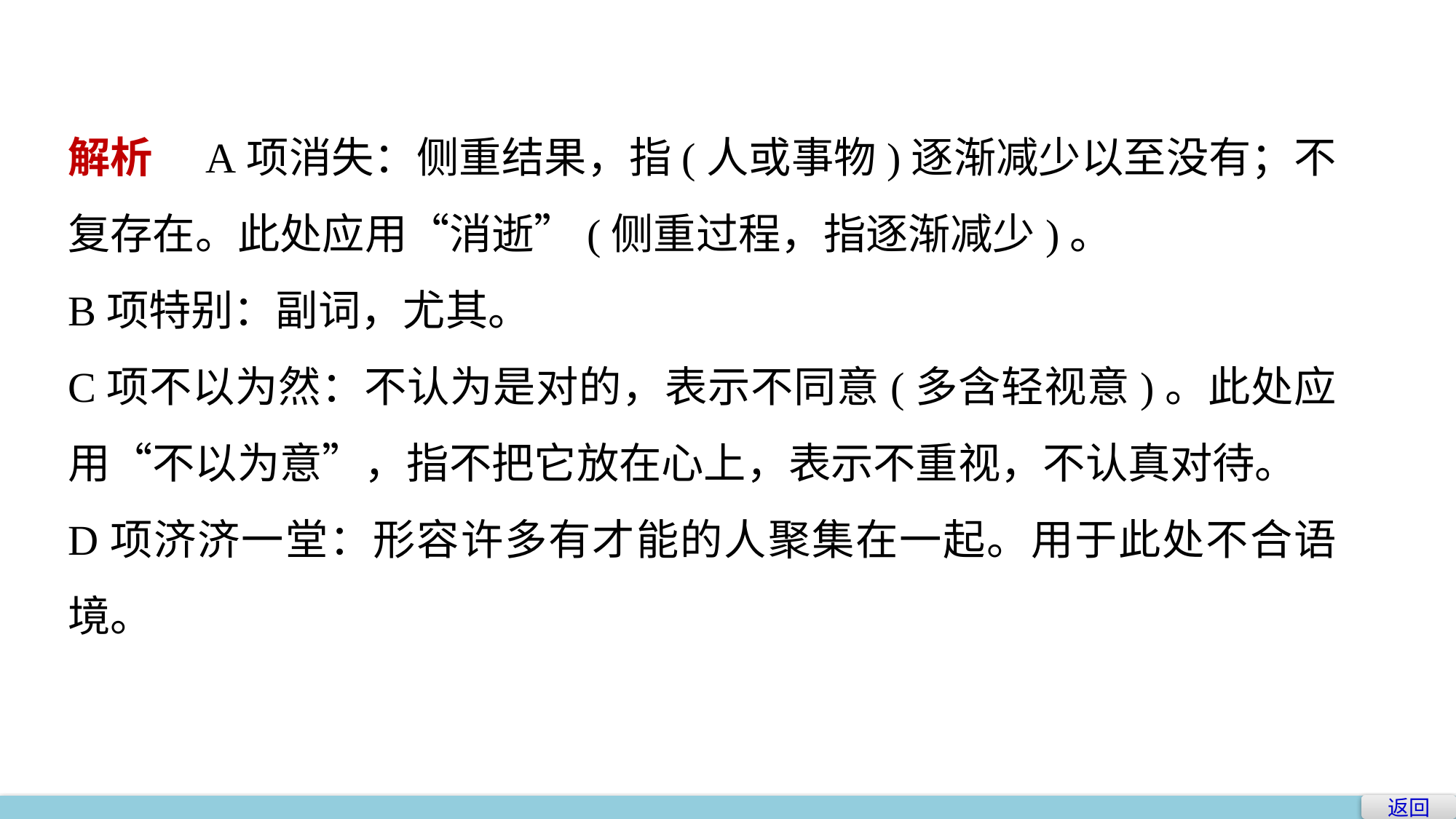

解析　A项消失：侧重结果，指(人或事物)逐渐减少以至没有；不复存在。此处应用“消逝”(侧重过程，指逐渐减少)。
B项特别：副词，尤其。
C项不以为然：不认为是对的，表示不同意(多含轻视意)。此处应用“不以为意”，指不把它放在心上，表示不重视，不认真对待。
D项济济一堂：形容许多有才能的人聚集在一起。用于此处不合语境。
返回